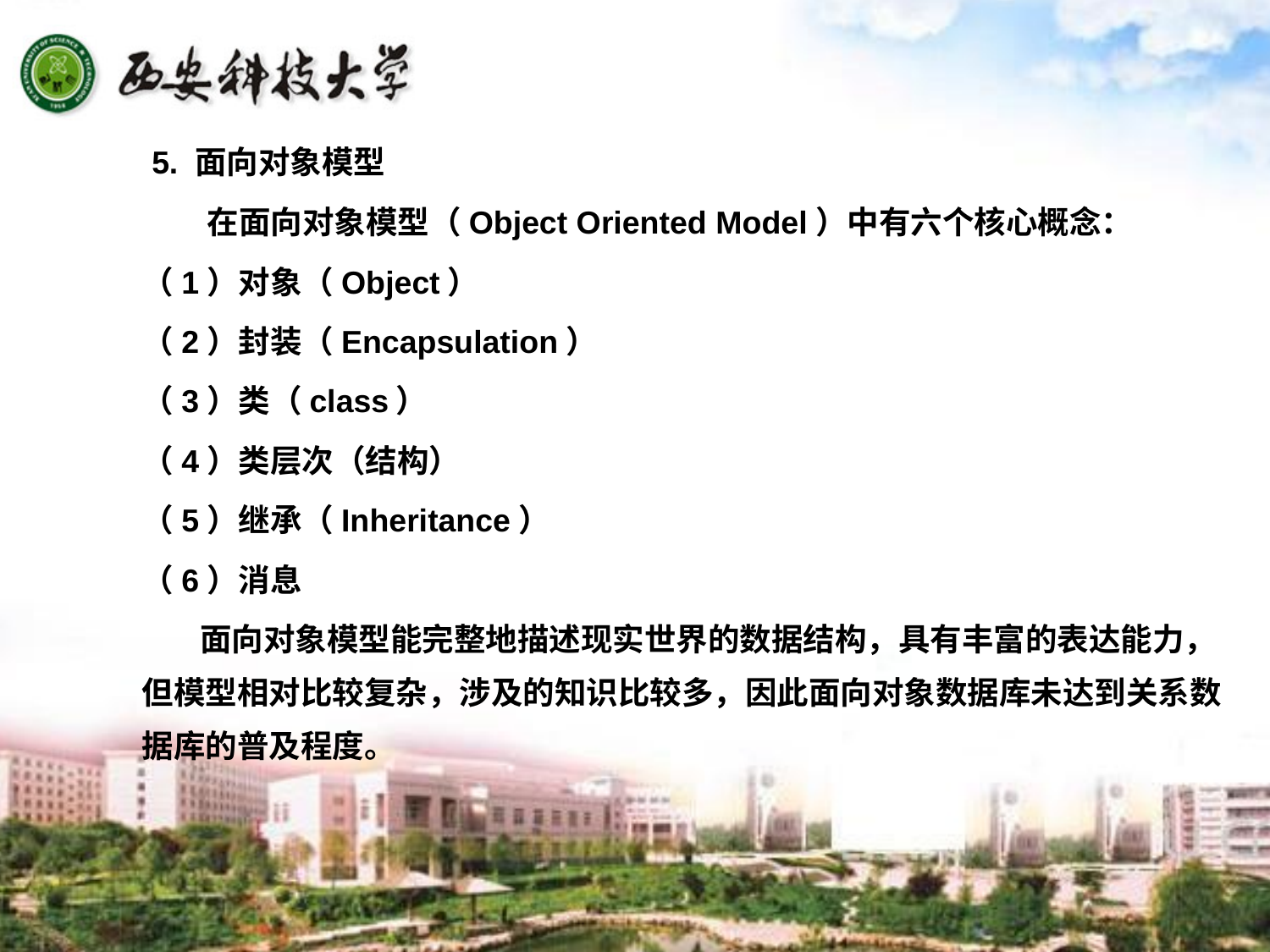

5. 面向对象模型
        在面向对象模型（Object Oriented Model）中有六个核心概念：
（1）对象（Object）
（2）封装（Encapsulation）
（3）类（class）
（4）类层次（结构）
（5）继承（Inheritance）
（6）消息
       面向对象模型能完整地描述现实世界的数据结构，具有丰富的表达能力，但模型相对比较复杂，涉及的知识比较多，因此面向对象数据库未达到关系数据库的普及程度。